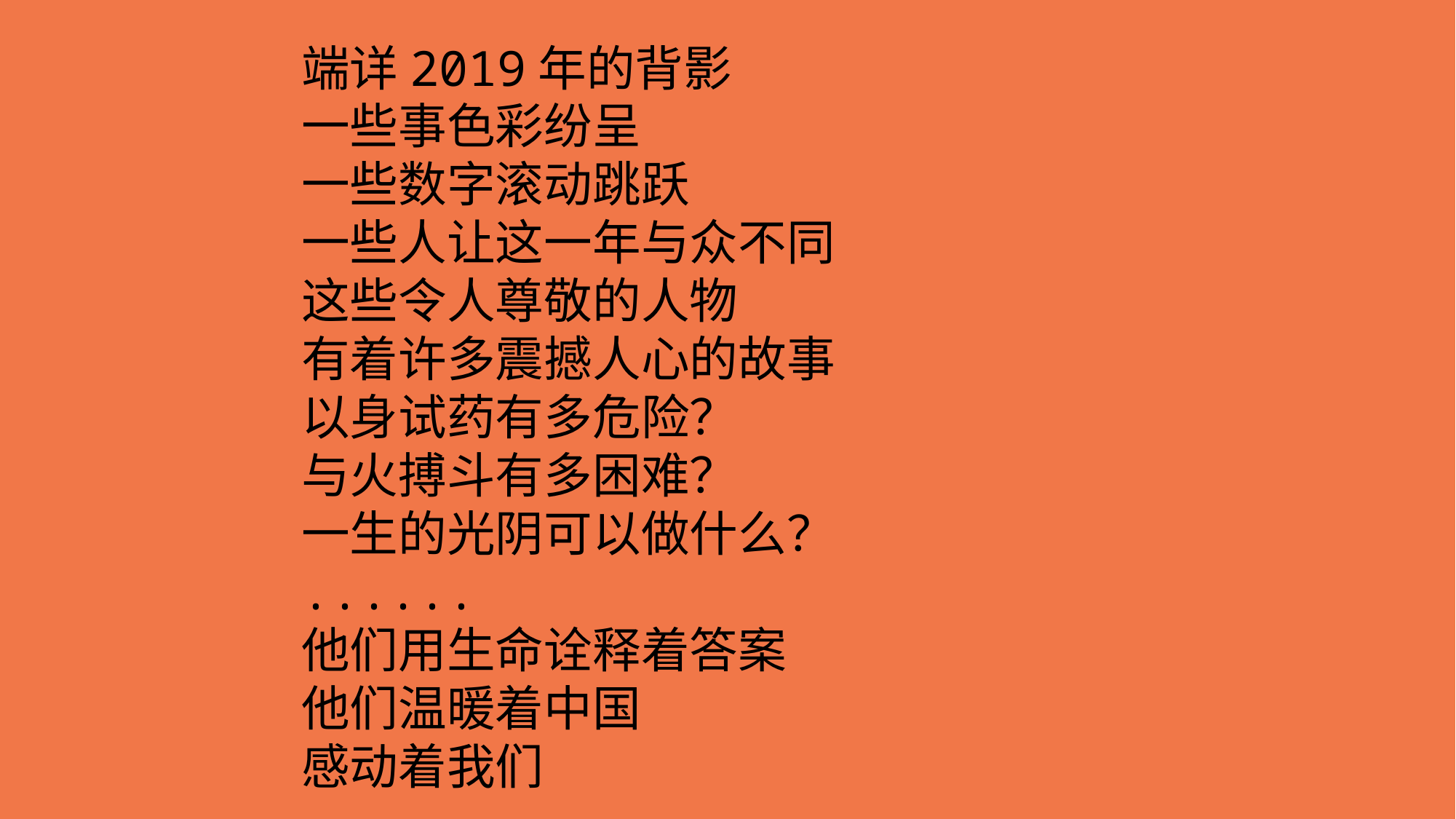

端详2019年的背影
一些事色彩纷呈
一些数字滚动跳跃
一些人让这一年与众不同
这些令人尊敬的人物
有着许多震撼人心的故事
以身试药有多危险？
与火搏斗有多困难？
一生的光阴可以做什么？
......
他们用生命诠释着答案
他们温暖着中国
感动着我们